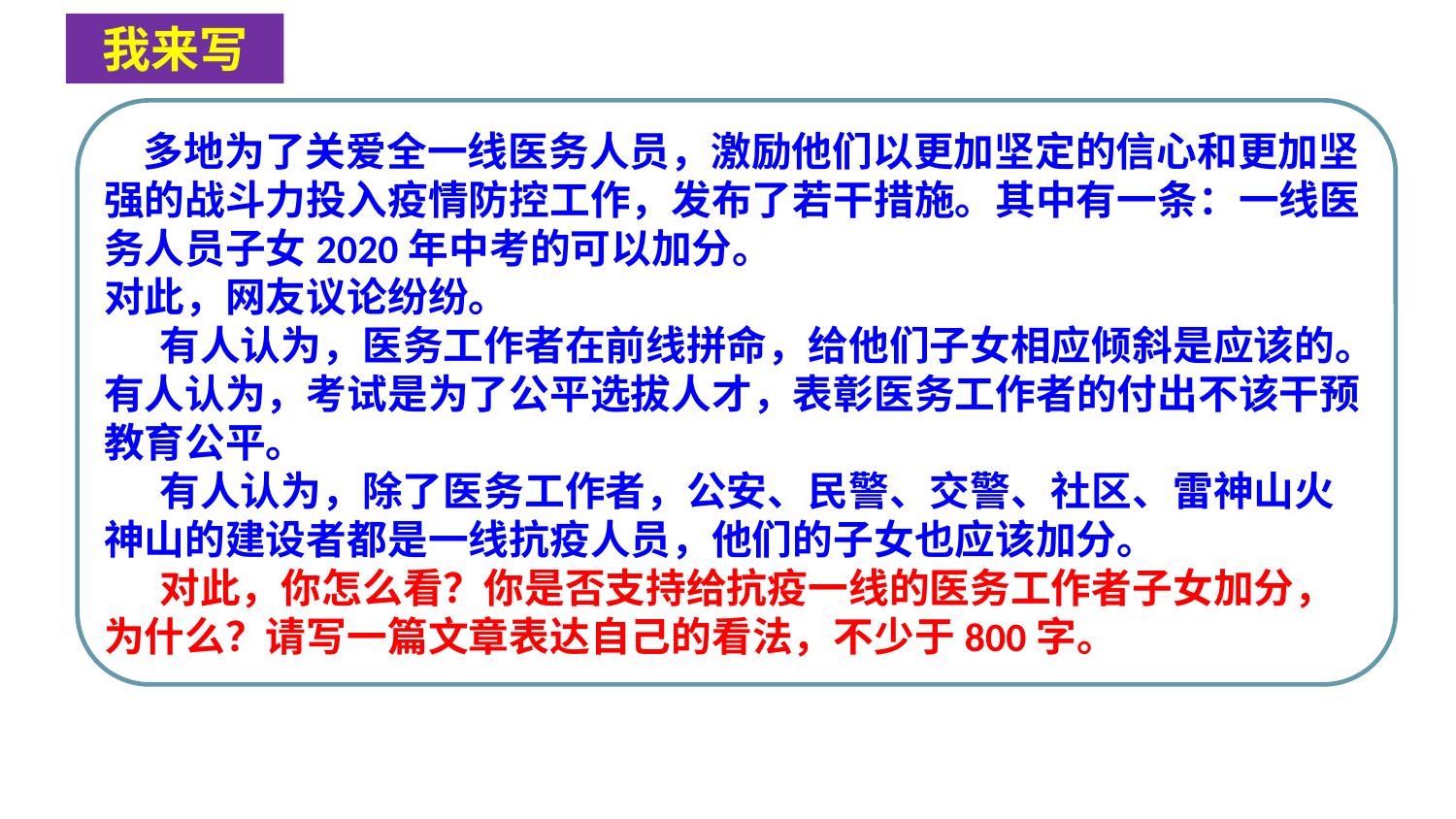

我来写
     多地为了关爱全一线医务人员，激励他们以更加坚定的信心和更加坚强的战斗力投入疫情防控工作，发布了若干措施。其中有一条：一线医务人员子女2020年中考的可以加分。
对此，网友议论纷纷。
     有人认为，医务工作者在前线拼命，给他们子女相应倾斜是应该的。
有人认为，考试是为了公平选拔人才，表彰医务工作者的付出不该干预教育公平。
     有人认为，除了医务工作者，公安、民警、交警、社区、雷神山火神山的建设者都是一线抗疫人员，他们的子女也应该加分。
     对此，你怎么看？你是否支持给抗疫一线的医务工作者子女加分，为什么？请写一篇文章表达自己的看法，不少于800字。